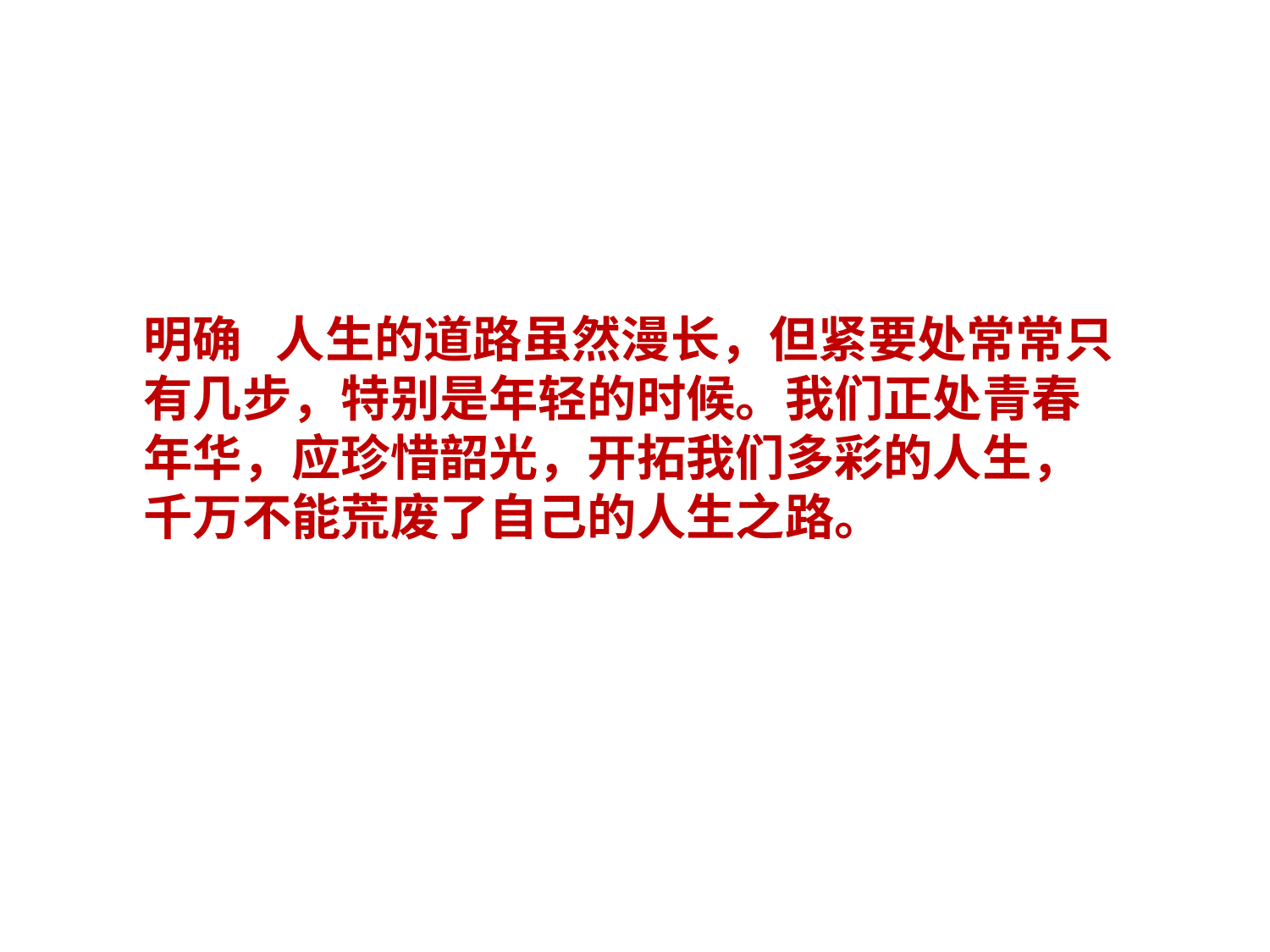

明确   人生的道路虽然漫长，但紧要处常常只有几步，特别是年轻的时候。我们正处青春年华，应珍惜韶光，开拓我们多彩的人生，千万不能荒废了自己的人生之路。